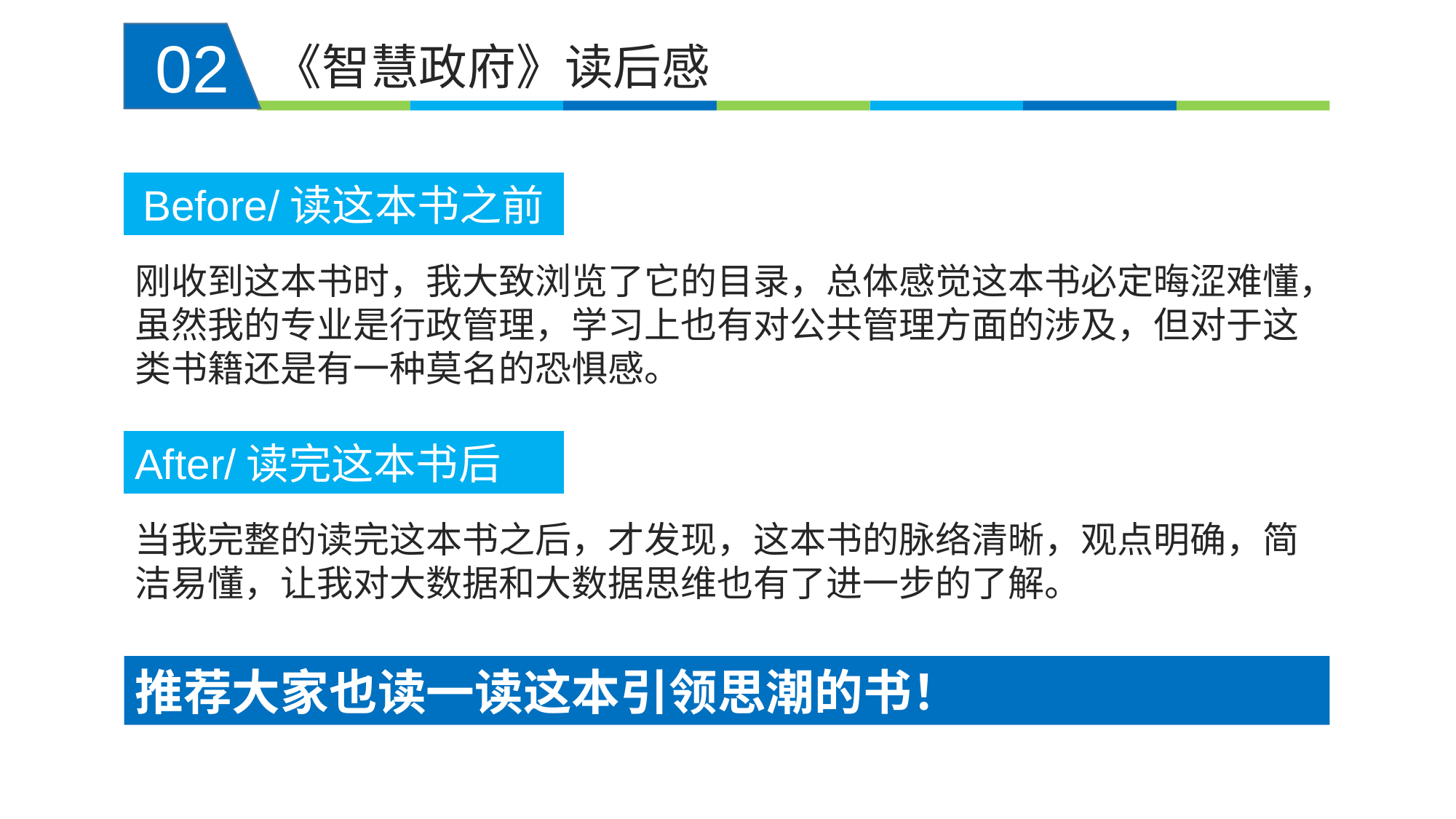

02
《智慧政府》读后感

Before/读这本书之前
刚收到这本书时，我大致浏览了它的目录，总体感觉这本书必定晦涩难懂，虽然我的专业是行政管理，学习上也有对公共管理方面的涉及，但对于这类书籍还是有一种莫名的恐惧感。
After/读完这本书后
当我完整的读完这本书之后，才发现，这本书的脉络清晰，观点明确，简洁易懂，让我对大数据和大数据思维也有了进一步的了解。
推荐大家也读一读这本引领思潮的书！